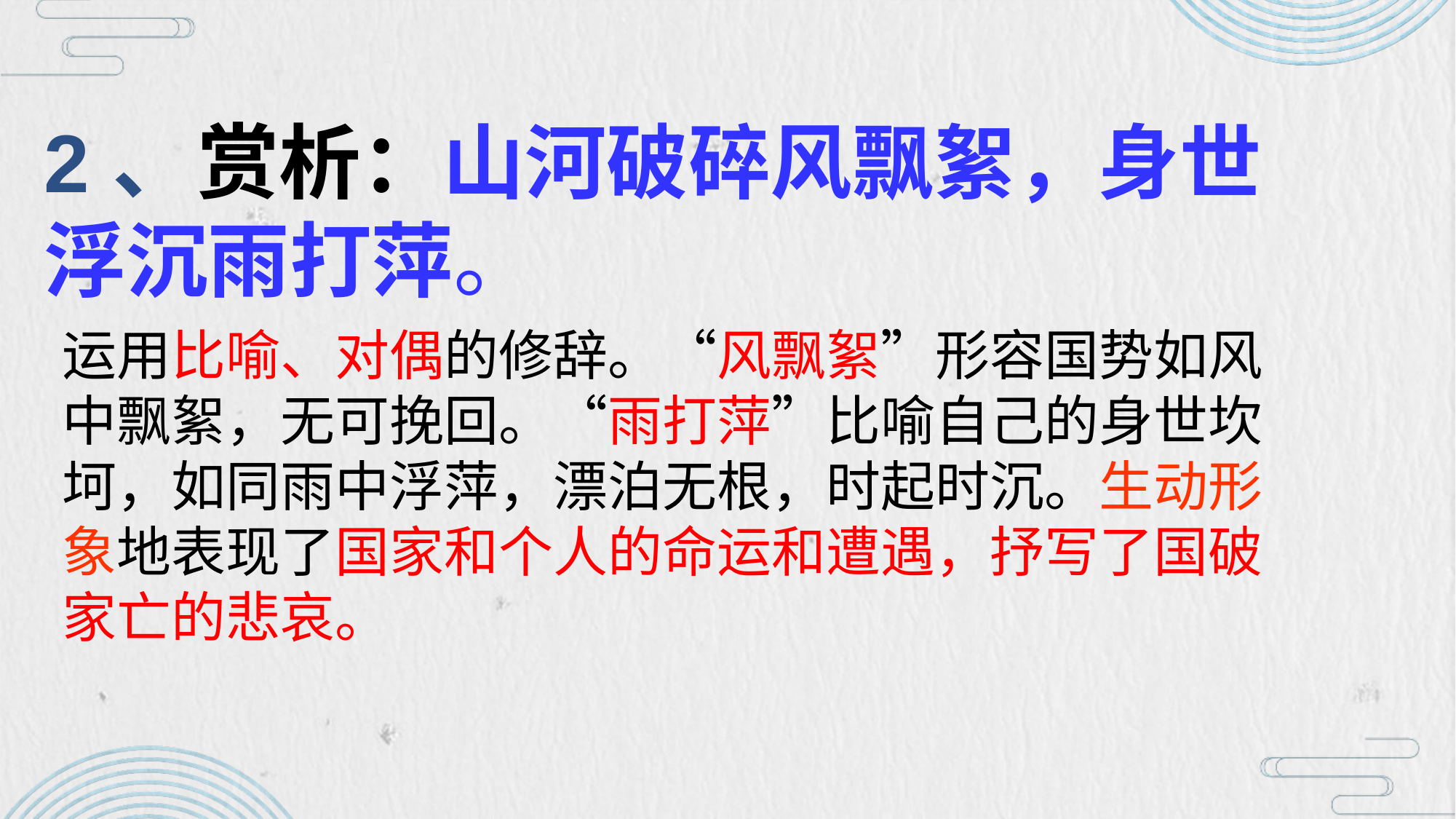

#
2、赏析：山河破碎风飘絮，身世浮沉雨打萍。

运用比喻、对偶的修辞。“风飘絮”形容国势如风中飘絮，无可挽回。“雨打萍”比喻自己的身世坎坷，如同雨中浮萍，漂泊无根，时起时沉。生动形象地表现了国家和个人的命运和遭遇，抒写了国破家亡的悲哀。